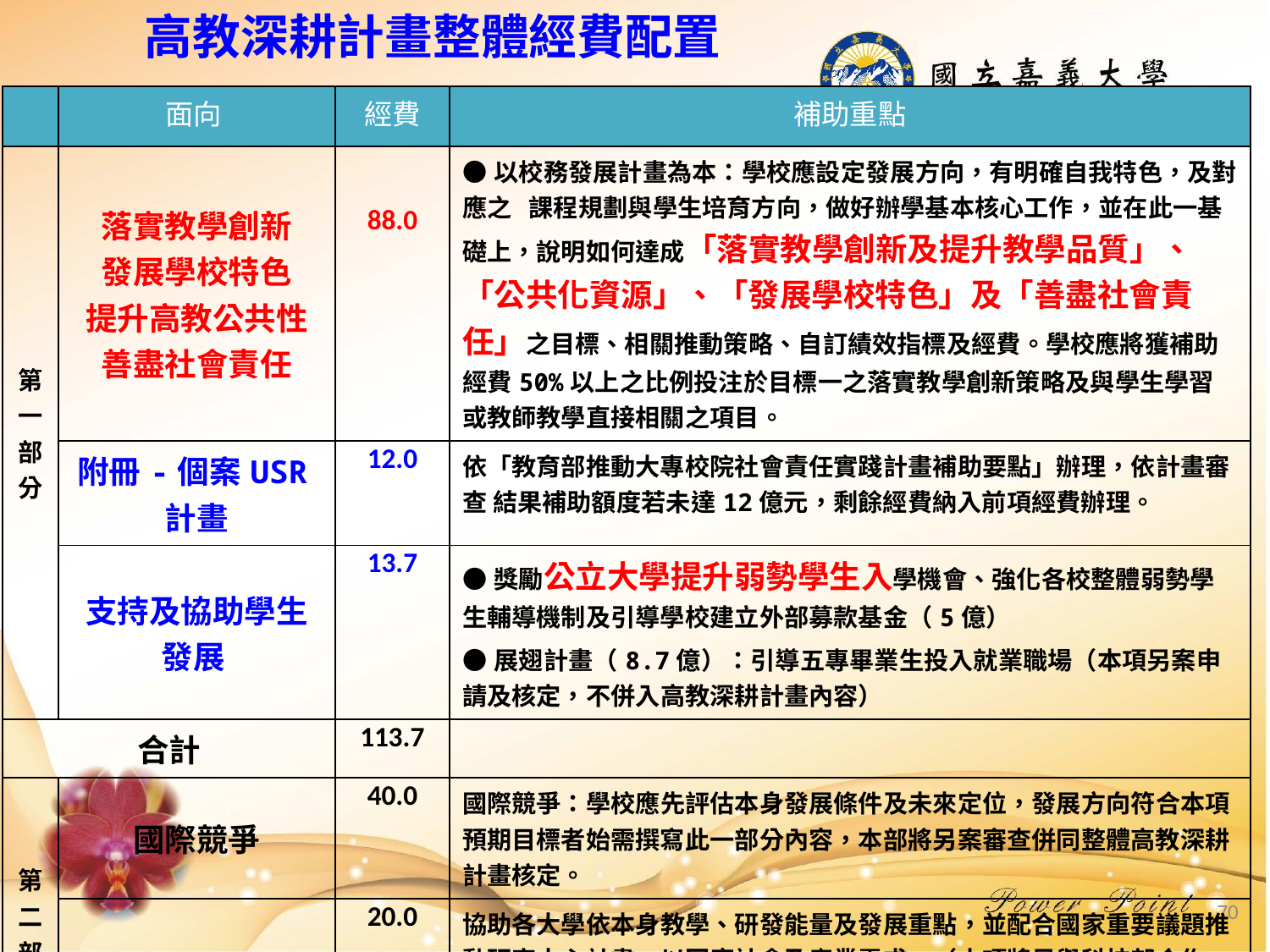

高教深耕計畫整體經費配置
|  | 面向 | 經費 | 補助重點 |
| --- | --- | --- | --- |
| 第一部分 | 落實教學創新 發展學校特色 提升高教公共性 善盡社會責任 | 88.0 | ●以校務發展計畫為本：學校應設定發展方向，有明確自我特色，及對應之 課程規劃與學生培育方向，做好辦學基本核心工作，並在此一基礎上，說明如何達成「落實教學創新及提升教學品質」、「公共化資源」、「發展學校特色」及「善盡社會責任」之目標、相關推動策略、自訂績效指標及經費。學校應將獲補助經費50%以上之比例投注於目標一之落實教學創新策略及與學生學習或教師教學直接相關之項目。 |
|  | 附冊-個案USR計畫 | 12.0 | 依「教育部推動大專校院社會責任實踐計畫補助要點」辦理，依計畫審查 結果補助額度若未達12億元，剩餘經費納入前項經費辦理。 |
|  | 支持及協助學生發展 | 13.7 | ●獎勵公立大學提升弱勢學生入學機會、強化各校整體弱勢學生輔導機制及引導學校建立外部募款基金（5億） ●展翅計畫（8.7億）：引導五專畢業生投入就業職場（本項另案申請及核定，不併入高教深耕計畫內容） |
| 合計 |  | 113.7 |  |
| 第二部分 | 國際競爭 | 40.0 | 國際競爭：學校應先評估本身發展條件及未來定位，發展方向符合本項預期目標者始需撰寫此一部分內容，本部將另案審查併同整體高教深耕計畫核定。 |
|  | 研究中心 | 20.0 | 協助各大學依本身教學、研發能量及發展重點，並配合國家重要議題推動研究中心計畫，以回應社會及產業需求。（本項將另與科技部合作，由本部編列13億外加科技部7億元以上經費，共同支持大學發展研究中心） |
|  | 小計 | 60.0 |  |
| 合計 |  | 173.7 |  |
70